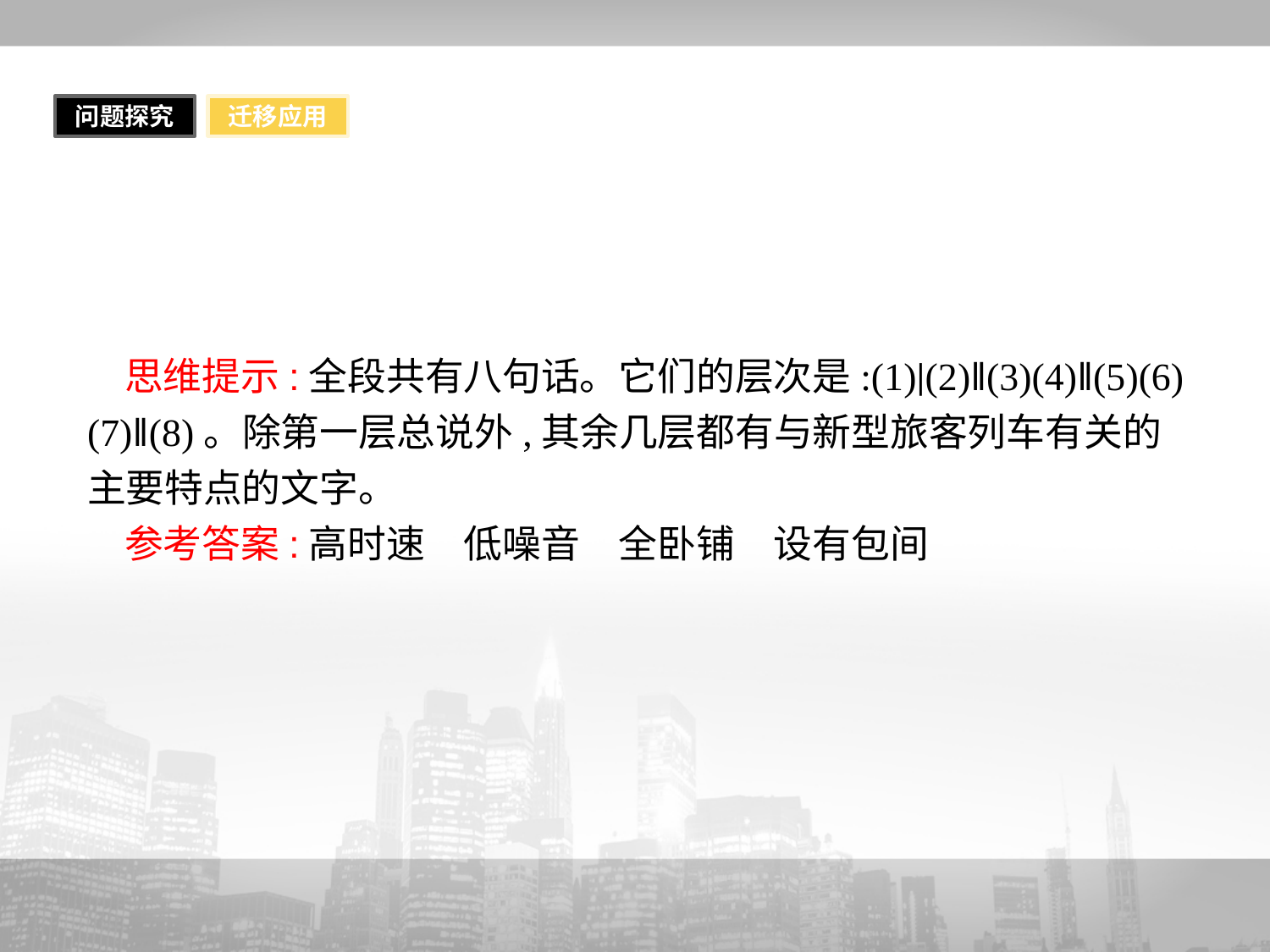

问题探究
迁移应用
思维提示:全段共有八句话。它们的层次是:(1)∣(2)‖(3)(4)‖(5)(6)(7)‖(8)。除第一层总说外,其余几层都有与新型旅客列车有关的主要特点的文字。
参考答案:高时速　低噪音　全卧铺　设有包间